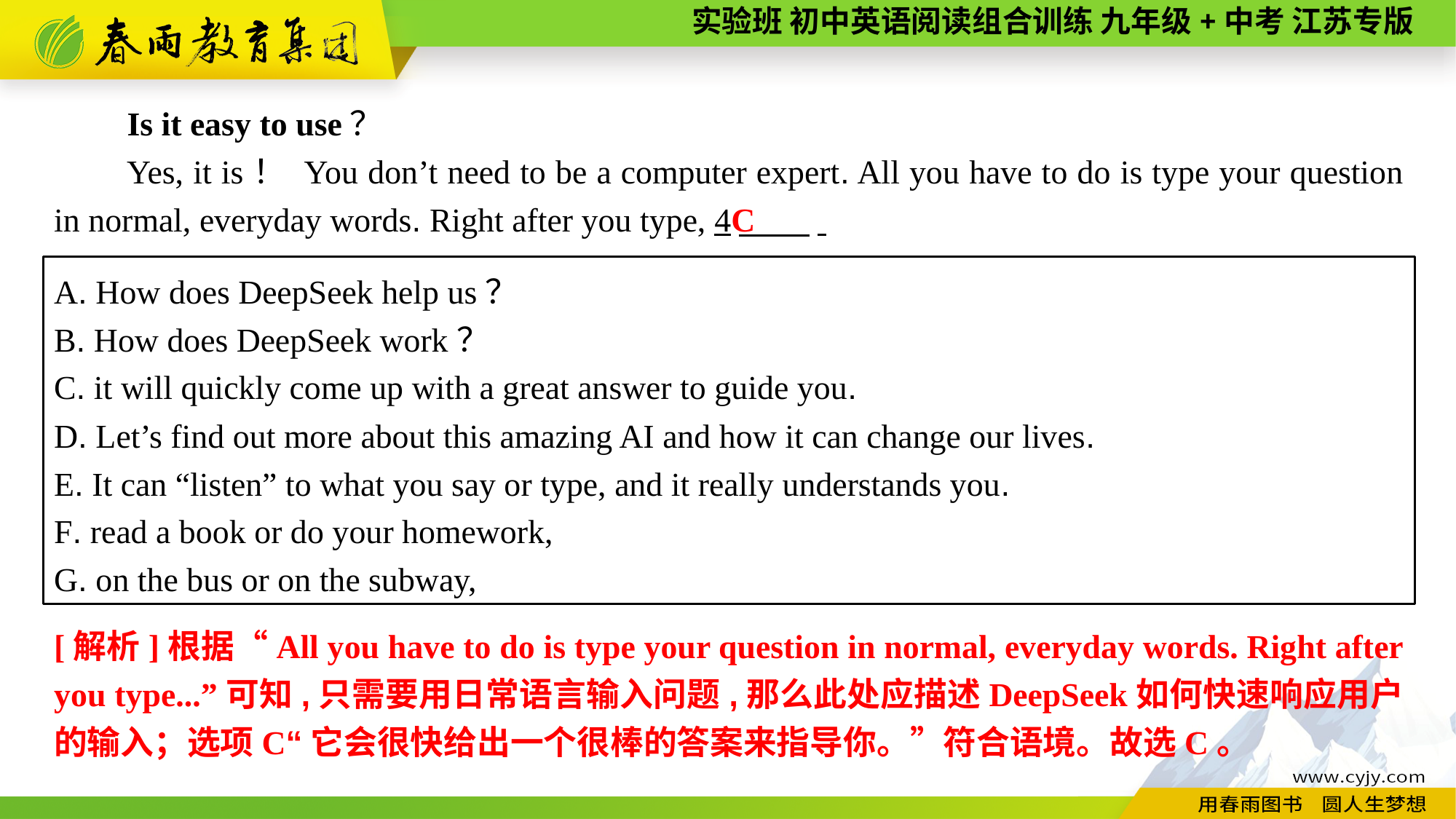

Is it easy to use？
Yes, it is！ You don’t need to be a computer expert. All you have to do is type your question in normal, everyday words. Right after you type, 4　     .
C
A. How does DeepSeek help us？
B. How does DeepSeek work？
C. it will quickly come up with a great answer to guide you.
D. Let’s find out more about this amazing AI and how it can change our lives.
E. It can “listen” to what you say or type, and it really understands you.
F. read a book or do your homework,
G. on the bus or on the subway,
[解析]根据“All you have to do is type your question in normal, everyday words. Right after you type...”可知,只需要用日常语言输入问题,那么此处应描述DeepSeek如何快速响应用户的输入；选项C“它会很快给出一个很棒的答案来指导你。”符合语境。故选C。